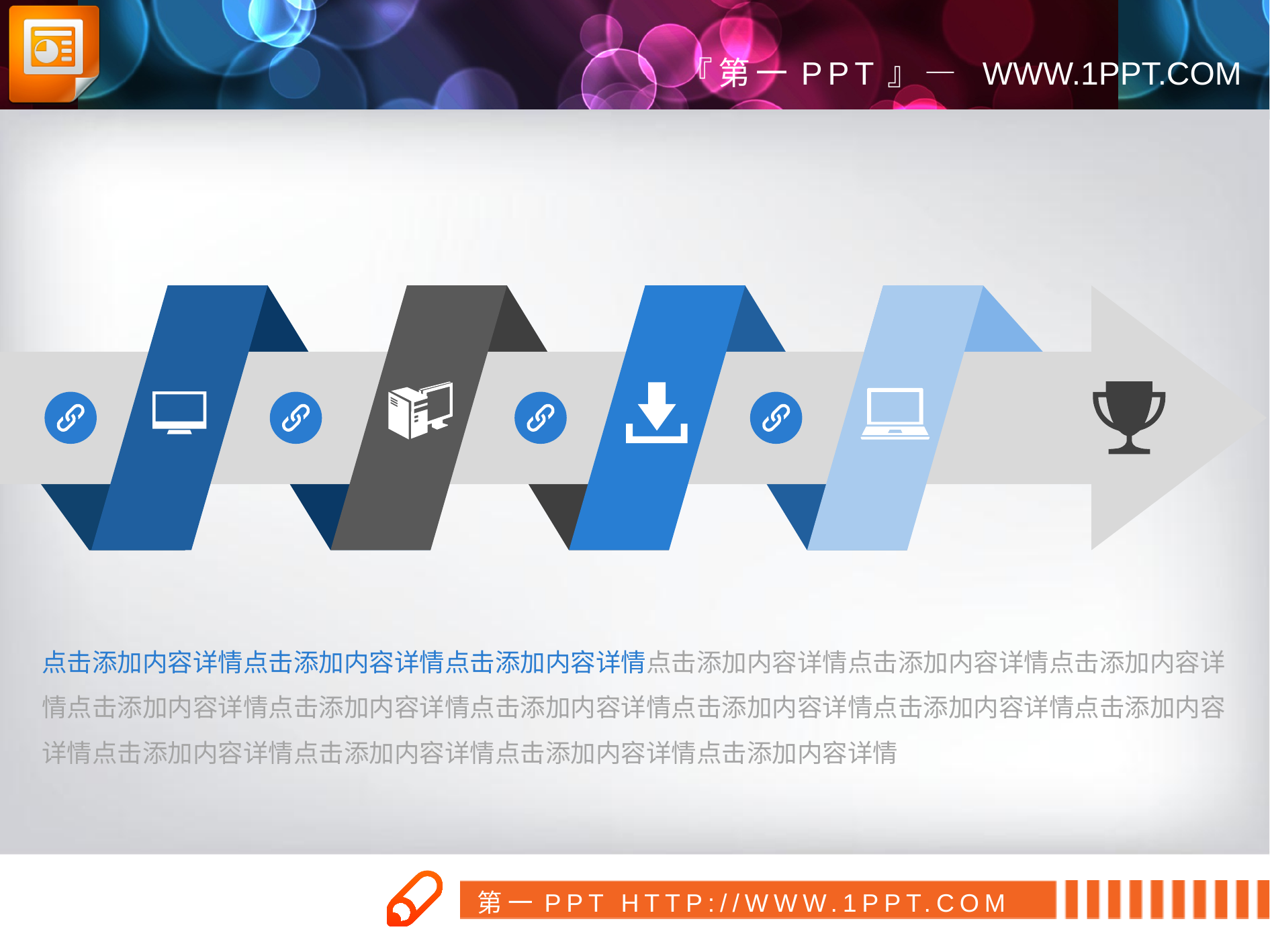

点击添加内容详情点击添加内容详情点击添加内容详情点击添加内容详情点击添加内容详情点击添加内容详情点击添加内容详情点击添加内容详情点击添加内容详情点击添加内容详情点击添加内容详情点击添加内容详情点击添加内容详情点击添加内容详情点击添加内容详情点击添加内容详情